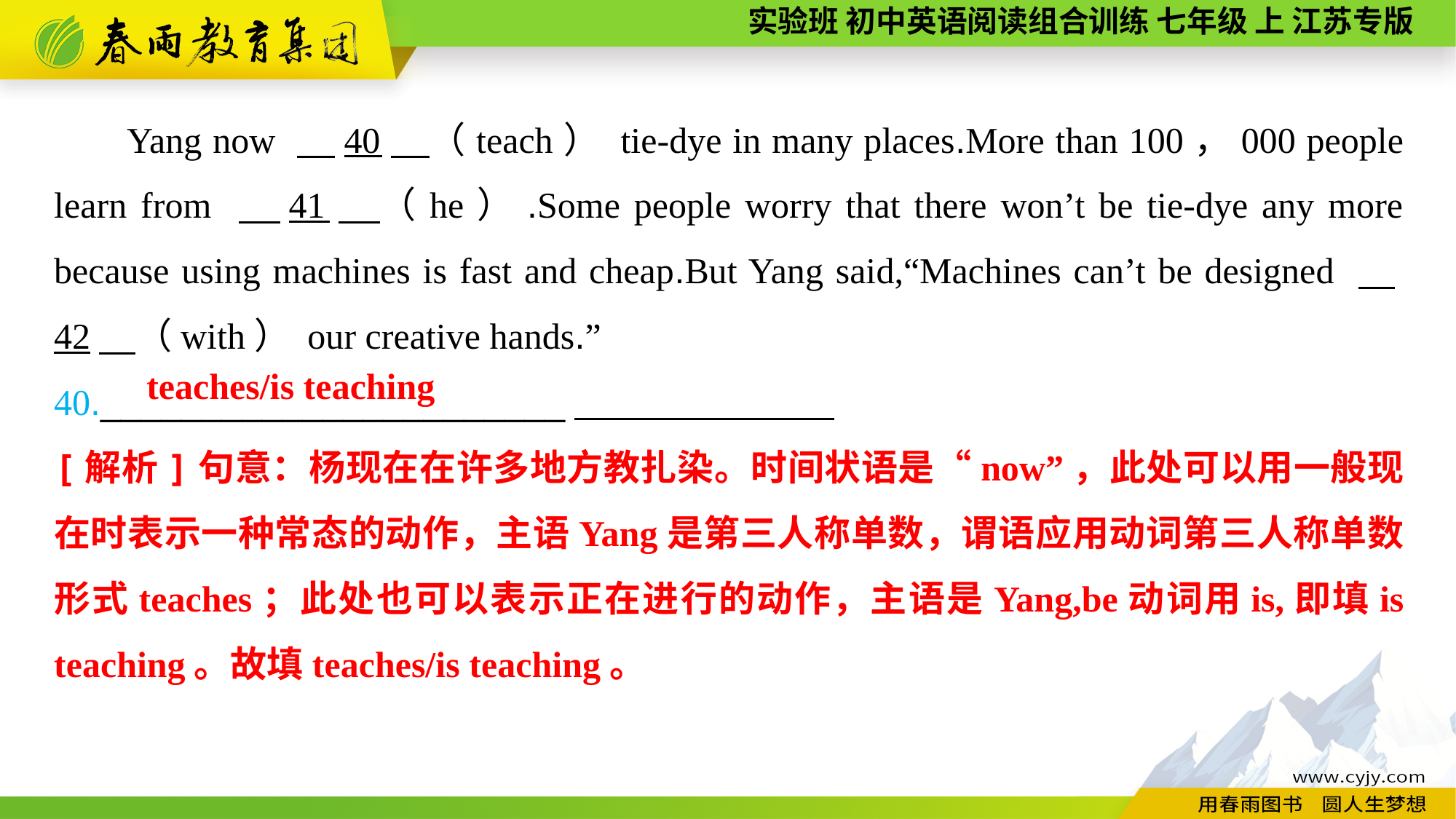

Yang now 　40　（teach） tie-dye in many places.More than 100，000 people learn from 　41　（he）.Some people worry that there won’t be tie-dye any more because using machines is fast and cheap.But Yang said,“Machines can’t be designed 　42　（with） our creative hands.”
40._______________________
teaches/is teaching
[解析]句意：杨现在在许多地方教扎染。时间状语是“now”，此处可以用一般现在时表示一种常态的动作，主语Yang是第三人称单数，谓语应用动词第三人称单数形式teaches；此处也可以表示正在进行的动作，主语是Yang,be动词用is,即填is teaching。故填teaches/is teaching。